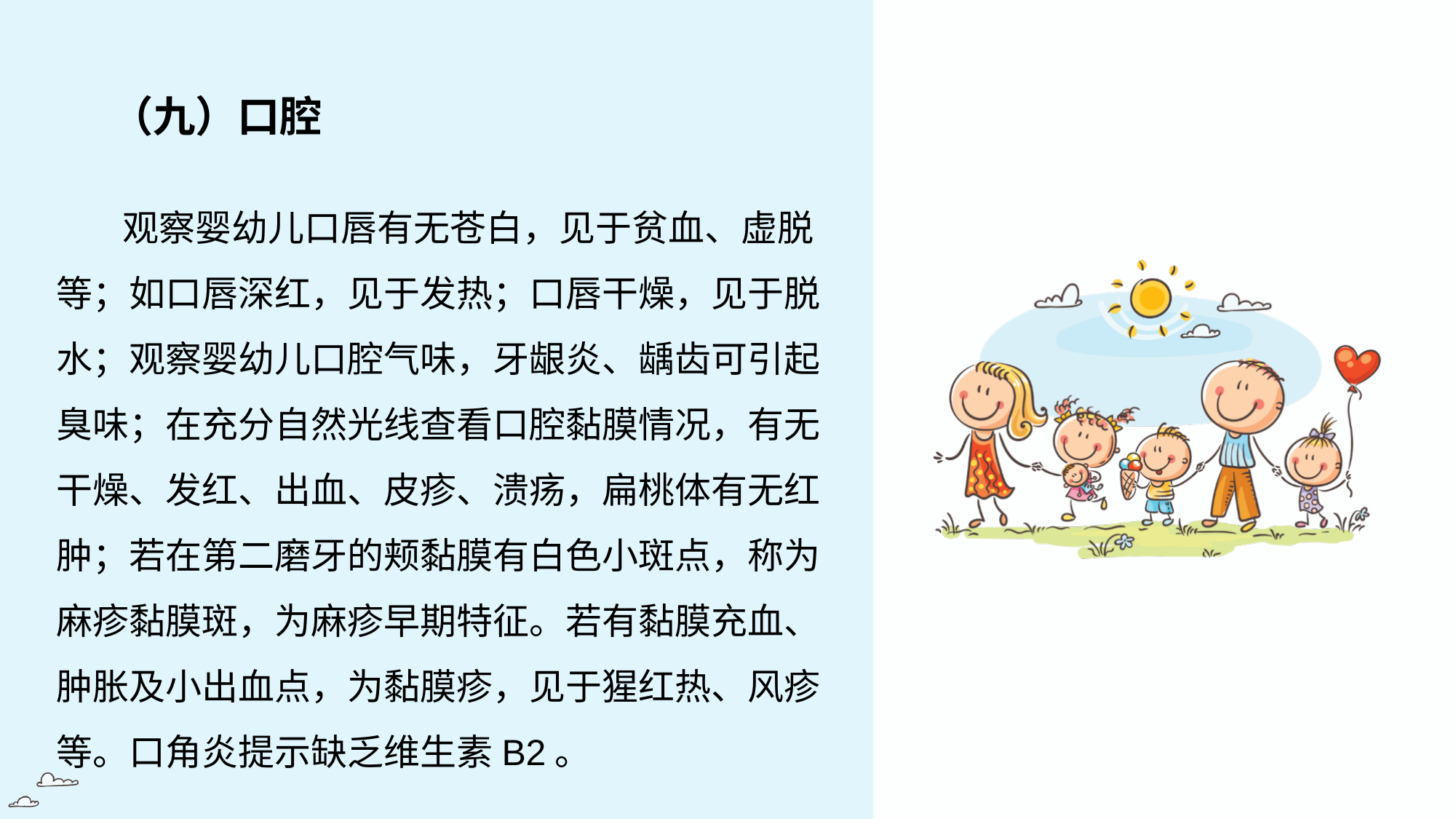

（九）口腔
       观察婴幼儿口唇有无苍白，见于贫血、虚脱等；如口唇深红，见于发热；口唇干燥，见于脱水；观察婴幼儿口腔气味，牙龈炎、龋齿可引起臭味；在充分自然光线查看口腔黏膜情况，有无干燥、发红、出血、皮疹、溃疡，扁桃体有无红肿；若在第二磨牙的颊黏膜有白色小斑点，称为麻疹黏膜斑，为麻疹早期特征。若有黏膜充血、肿胀及小出血点，为黏膜疹，见于猩红热、风疹等。口角炎提示缺乏维生素B2。